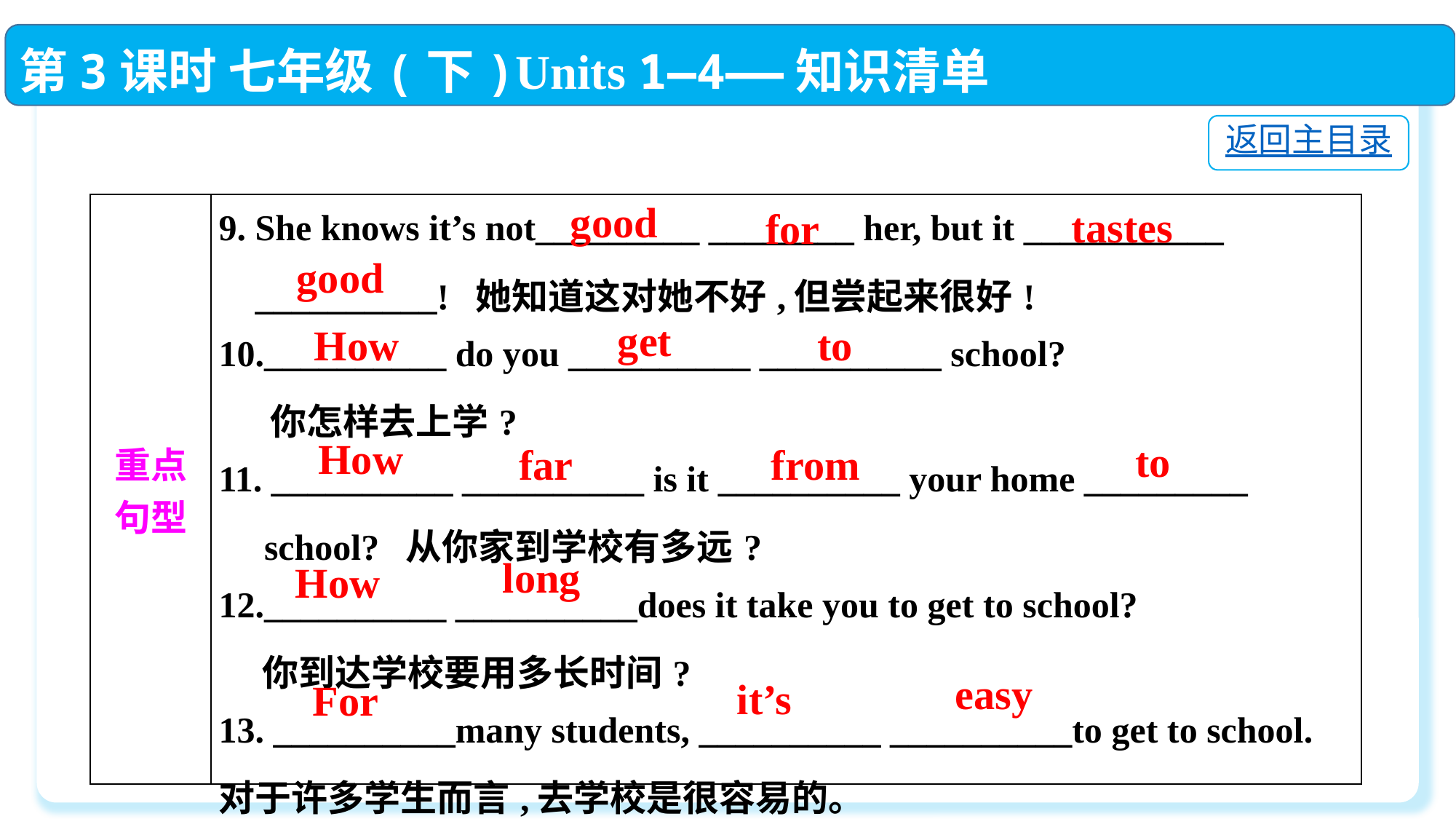

第3课时 七年级(下)Units 1—4——知识清单

返回主目录
good
| 重点 句型 | 9. She knows it’s not\_\_\_\_\_\_\_\_\_ \_\_\_\_\_\_\_\_ her, but it \_\_\_\_\_\_\_\_\_\_\_ \_\_\_\_\_\_\_\_\_\_!  她知道这对她不好,但尝起来很好! 10.\_\_\_\_\_\_\_\_\_\_ do you \_\_\_\_\_\_\_\_\_\_ \_\_\_\_\_\_\_\_\_\_ school?  你怎样去上学? 11. \_\_\_\_\_\_\_\_\_\_ \_\_\_\_\_\_\_\_\_\_ is it \_\_\_\_\_\_\_\_\_\_ your home \_\_\_\_\_\_\_\_\_ school?  从你家到学校有多远? 12.\_\_\_\_\_\_\_\_\_\_ \_\_\_\_\_\_\_\_\_\_does it take you to get to school?  你到达学校要用多长时间?　 13. \_\_\_\_\_\_\_\_\_\_many students, \_\_\_\_\_\_\_\_\_\_ \_\_\_\_\_\_\_\_\_\_to get to school.  对于许多学生而言,去学校是很容易的。 |
| --- | --- |
tastes
for
good
get
to
How
How
to
far
from
long
How
easy
it’s
For